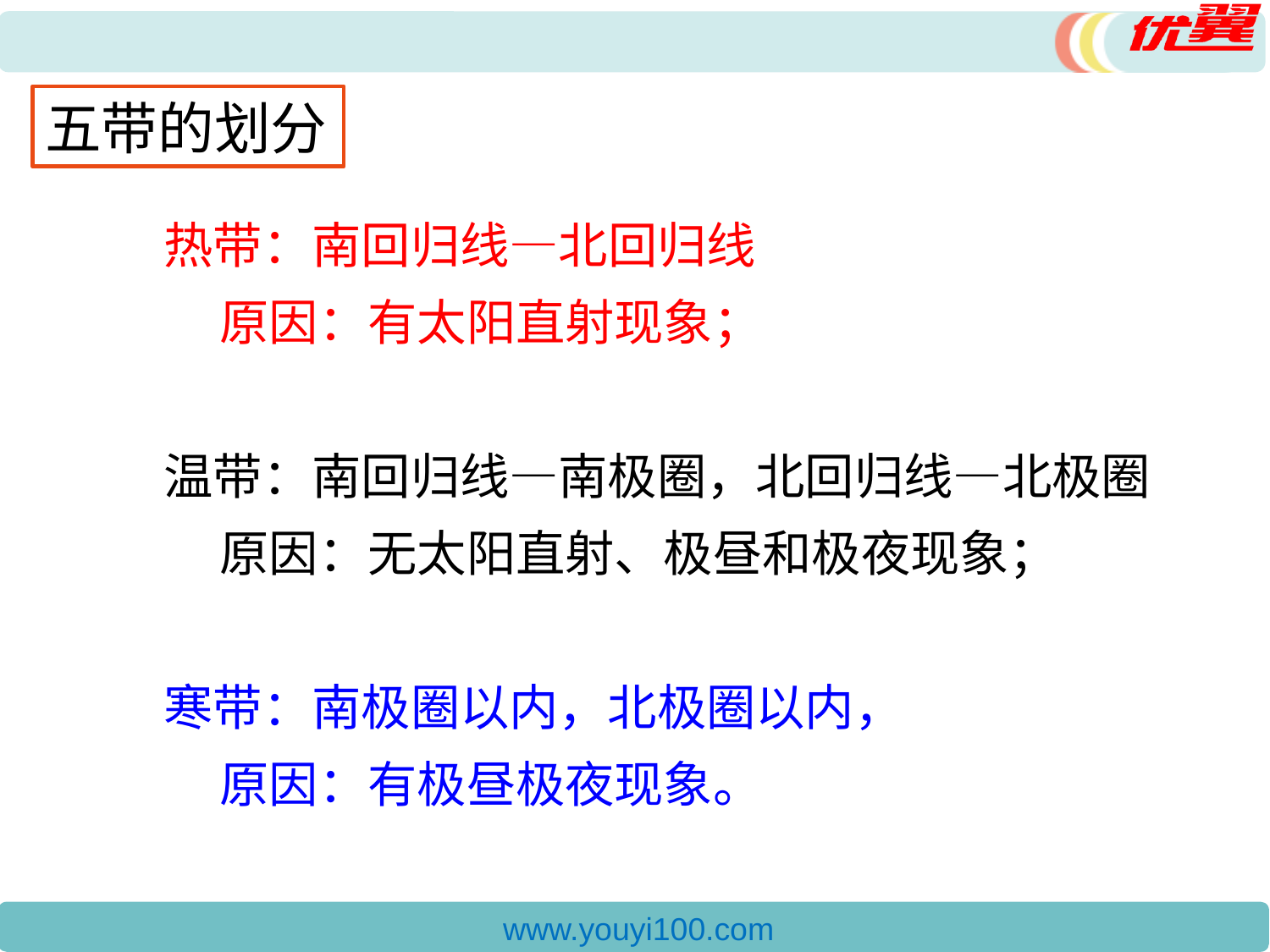

五带的划分
热带：南回归线—北回归线
    原因：有太阳直射现象；

温带：南回归线—南极圈，北回归线—北极圈
    原因：无太阳直射、极昼和极夜现象；

寒带：南极圈以内，北极圈以内，
    原因：有极昼极夜现象。